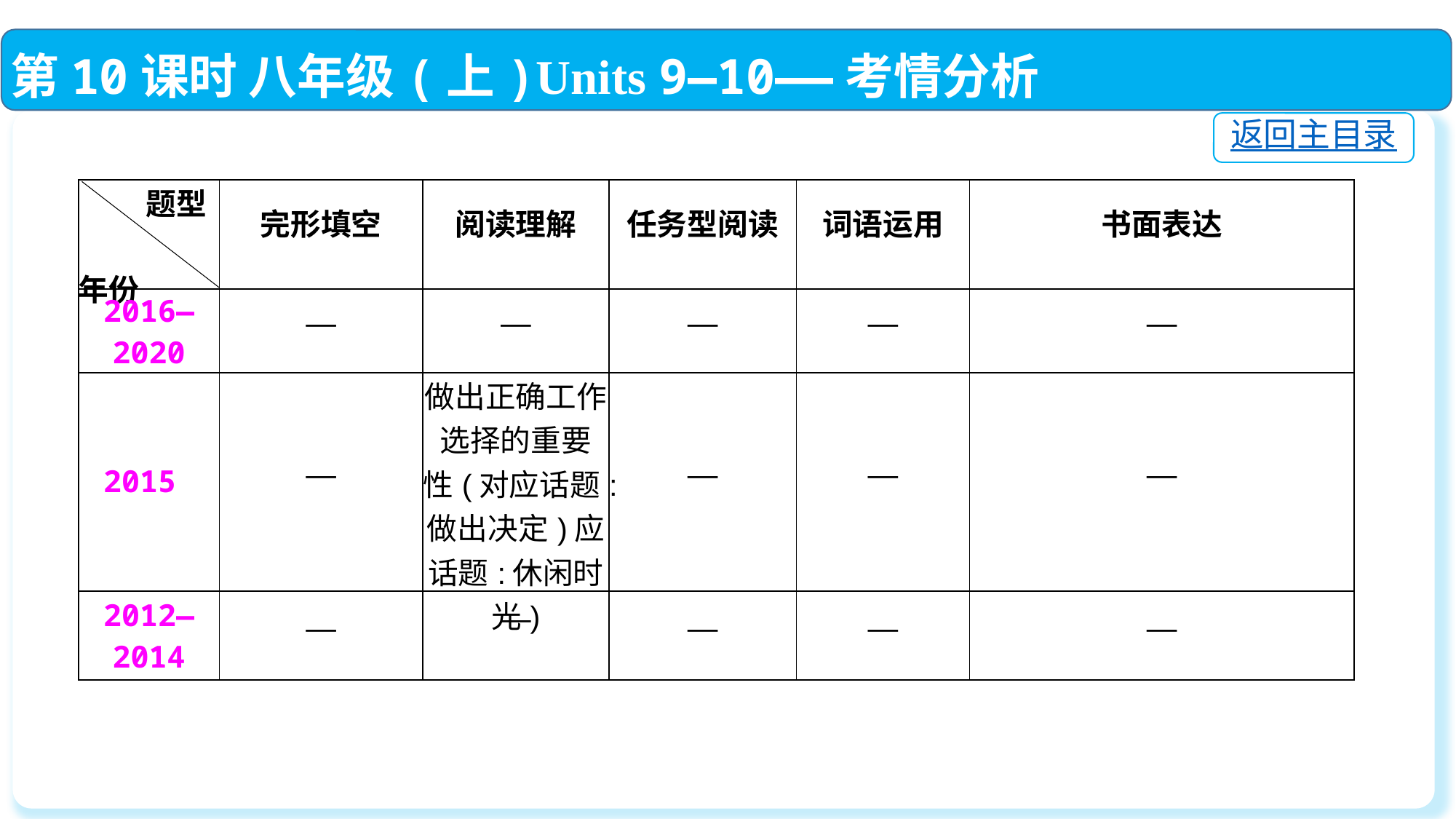

第10课时 八年级(上)Units 9—10——考情分析

返回主目录
| 题型 年份 | 完形填空 | 阅读理解 | 任务型阅读 | 词语运用 | 书面表达 |
| --- | --- | --- | --- | --- | --- |
| 2016—2020 | — | — | — | — | — |
| 2015 | — | 做出正确工作选择的重要 性(对应话题:做出决定)应话题:休闲时光) | — | — | — |
| 2012—2014 | — | — | — | — | — |